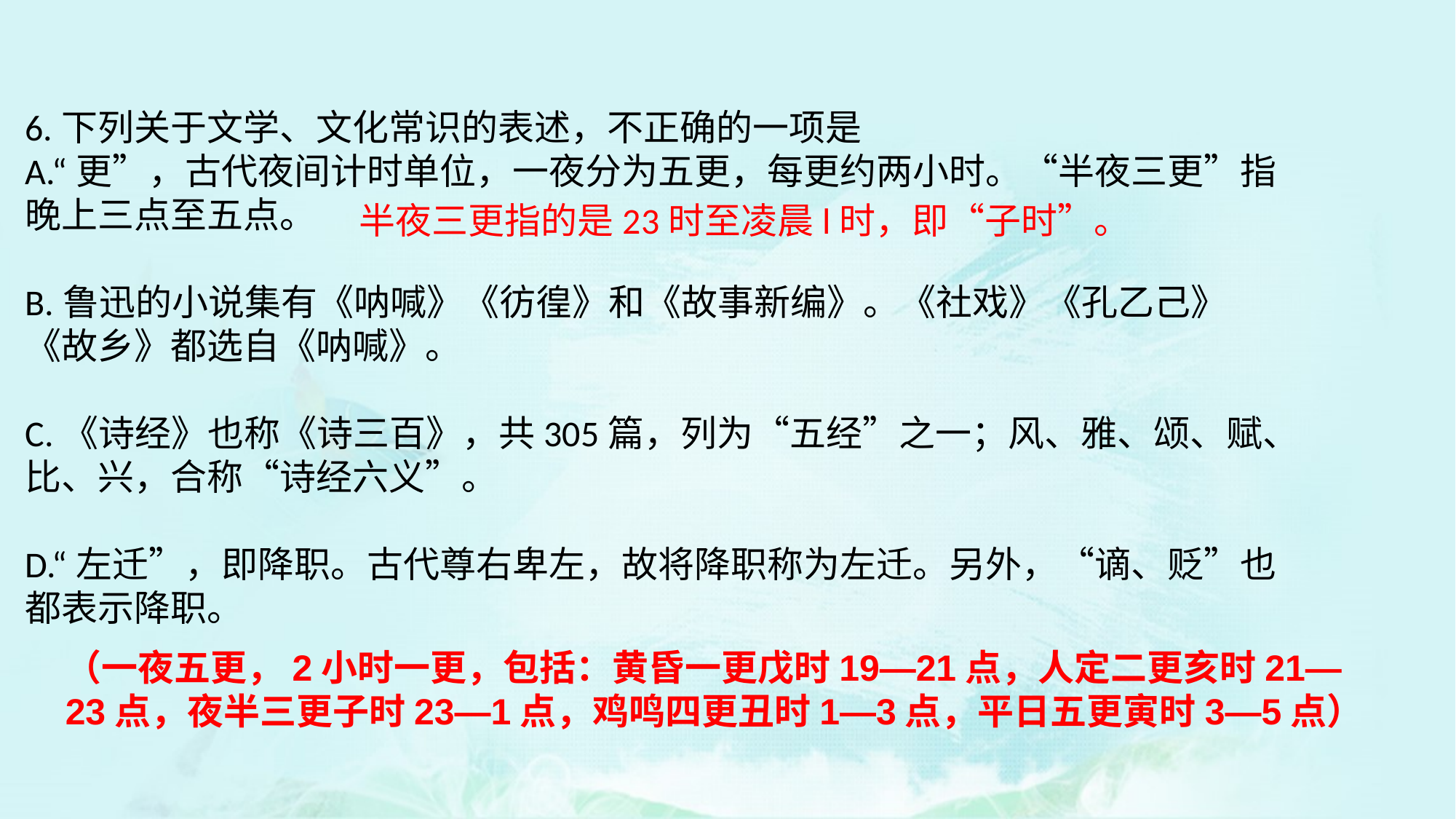

6.下列关于文学、文化常识的表述，不正确的一项是
A.“更”，古代夜间计时单位，一夜分为五更，每更约两小时。“半夜三更”指晚上三点至五点。

B.鲁迅的小说集有《呐喊》《彷徨》和《故事新编》。《社戏》《孔乙己》《故乡》都选自《呐喊》。

C.《诗经》也称《诗三百》，共305篇，列为“五经”之一；风、雅、颂、赋、比、兴，合称“诗经六义”。

D.“左迁”，即降职。古代尊右卑左，故将降职称为左迁。另外，“谪、贬”也都表示降职。
半夜三更指的是23时至凌晨l时，即“子时”。
（一夜五更，2小时一更，包括：黄昏一更戊时19—21点，人定二更亥时21—23点，夜半三更子时23—1点，鸡鸣四更丑时1—3点，平日五更寅时3—5点）